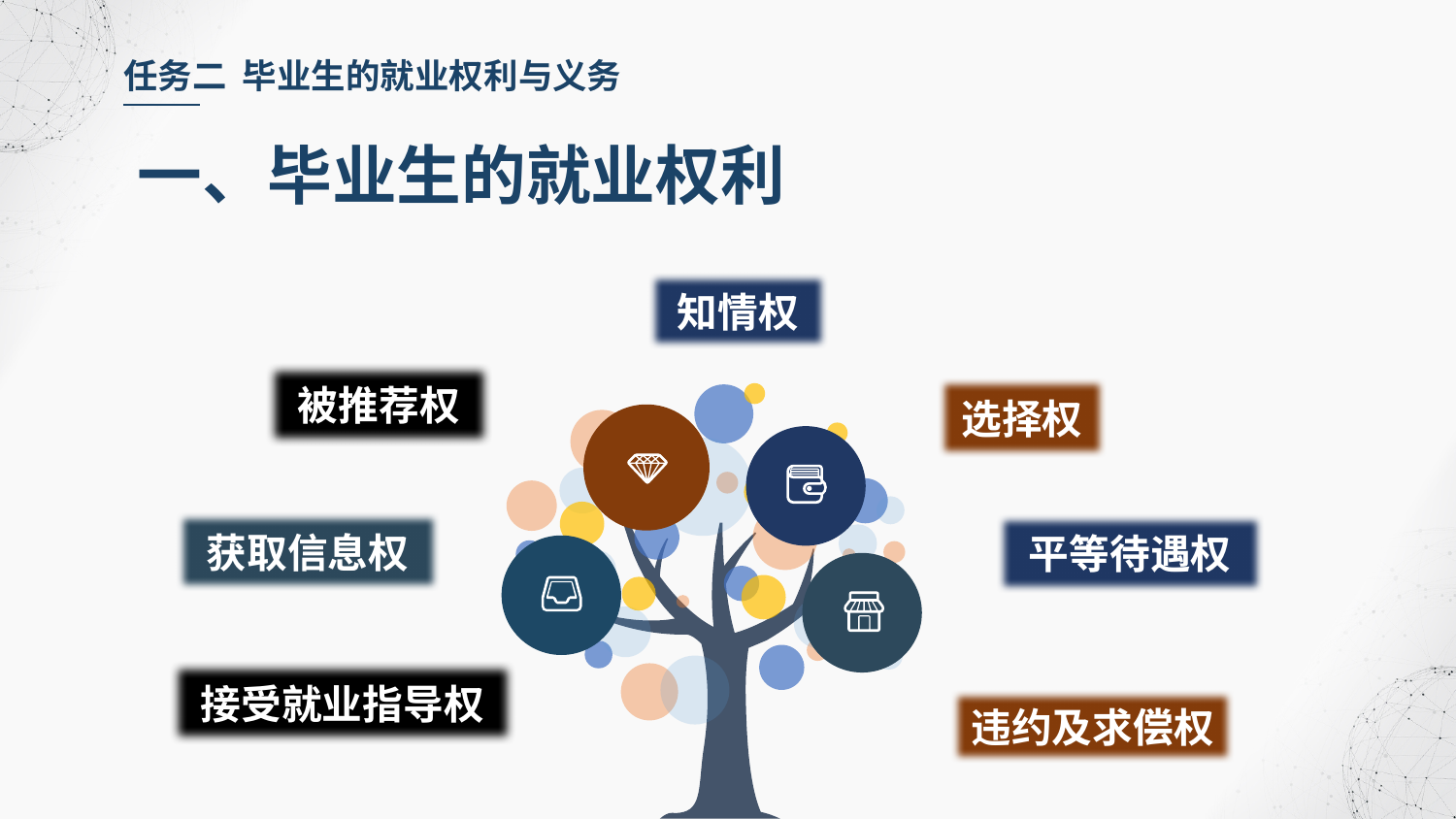

任务二  毕业生的就业权利与义务
一、毕业生的就业权利
知情权
被推荐权
选择权

获取信息权
平等待遇权
接受就业指导权
违约及求偿权